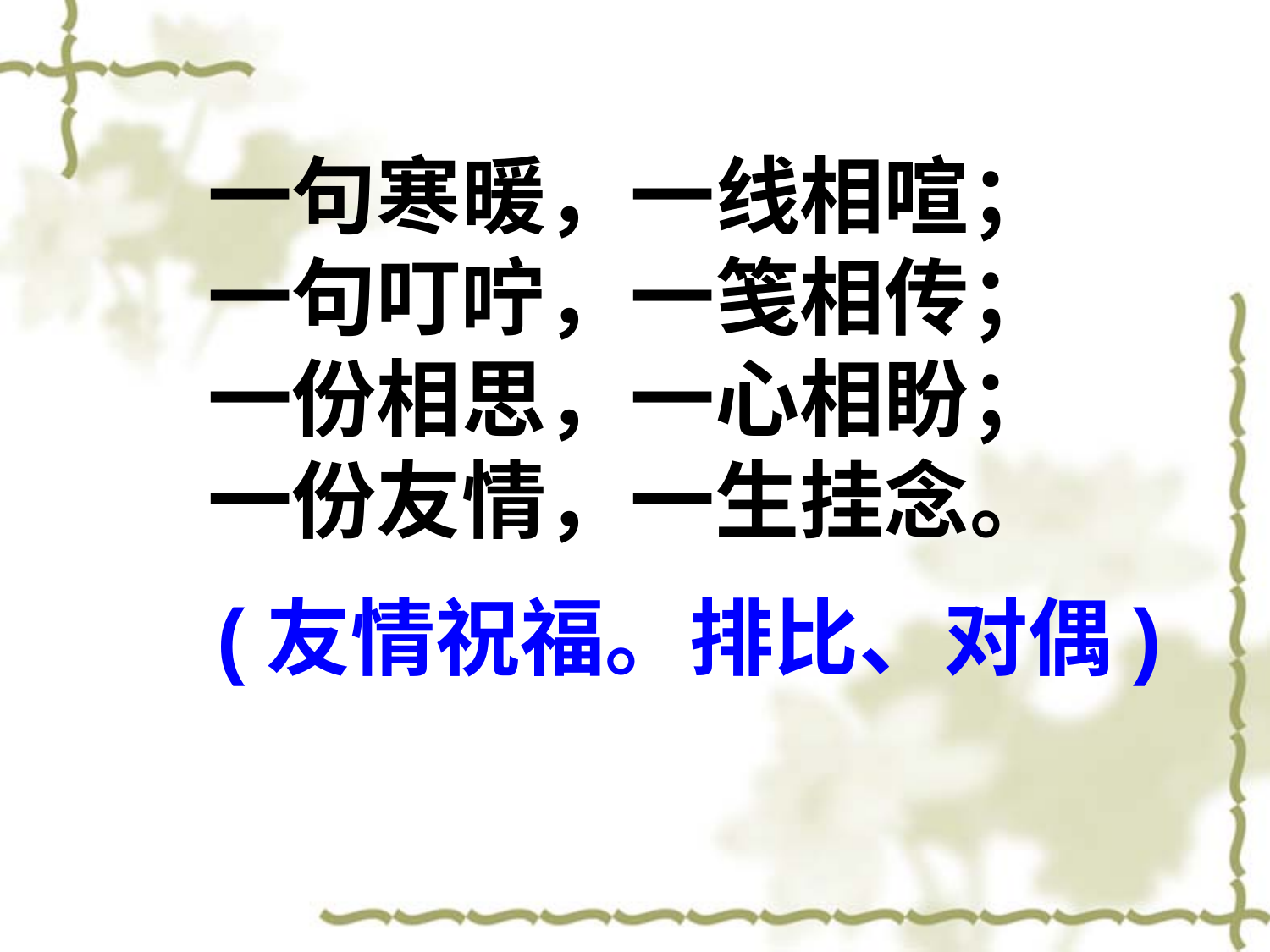

一句寒暖，一线相喧；一句叮咛，一笺相传；一份相思，一心相盼；一份友情，一生挂念。
(友情祝福。排比、对偶)
67